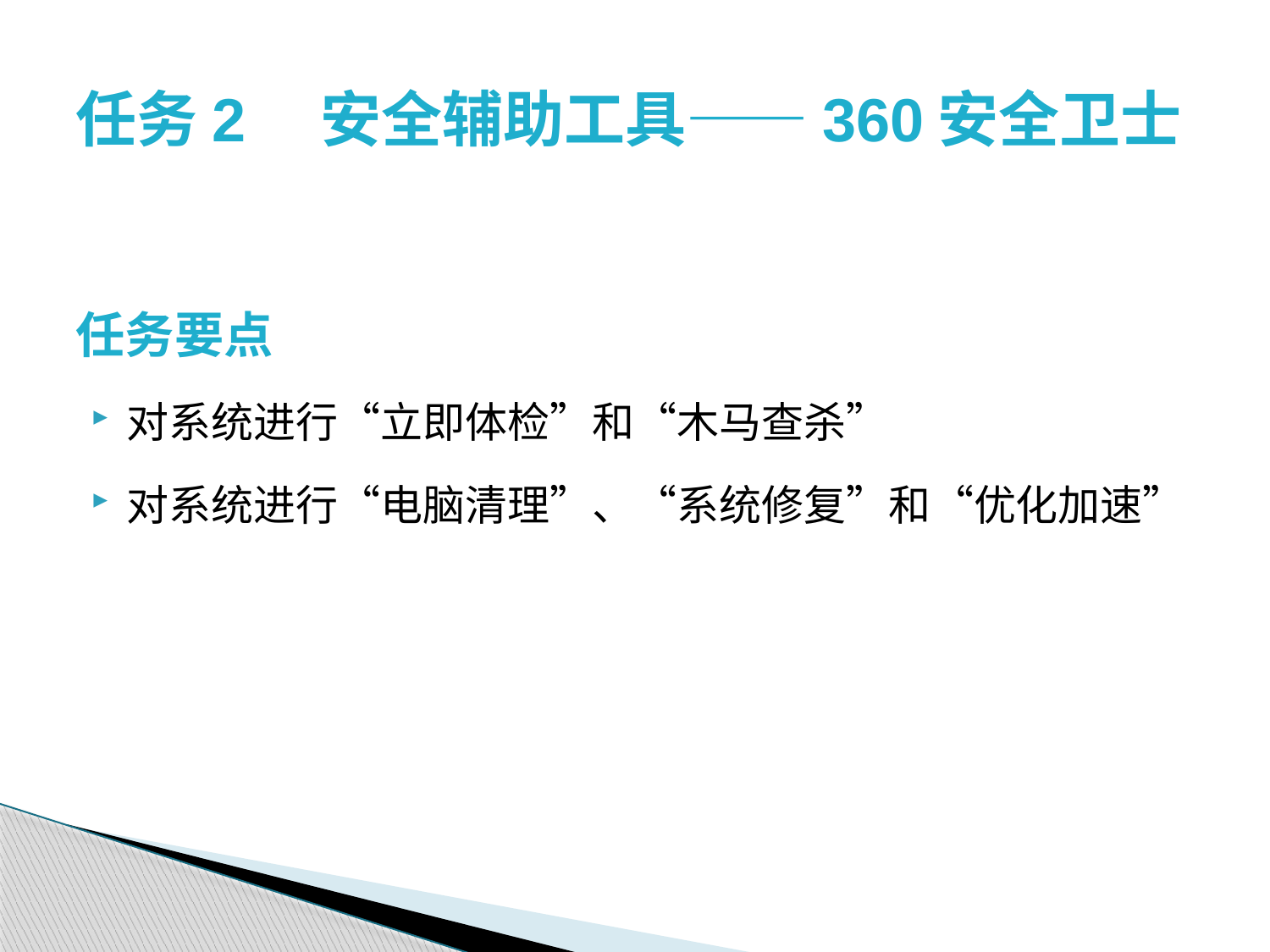

# 任务2　安全辅助工具——360安全卫士
任务要点
对系统进行“立即体检”和“木马查杀”
对系统进行“电脑清理”、“系统修复”和“优化加速”